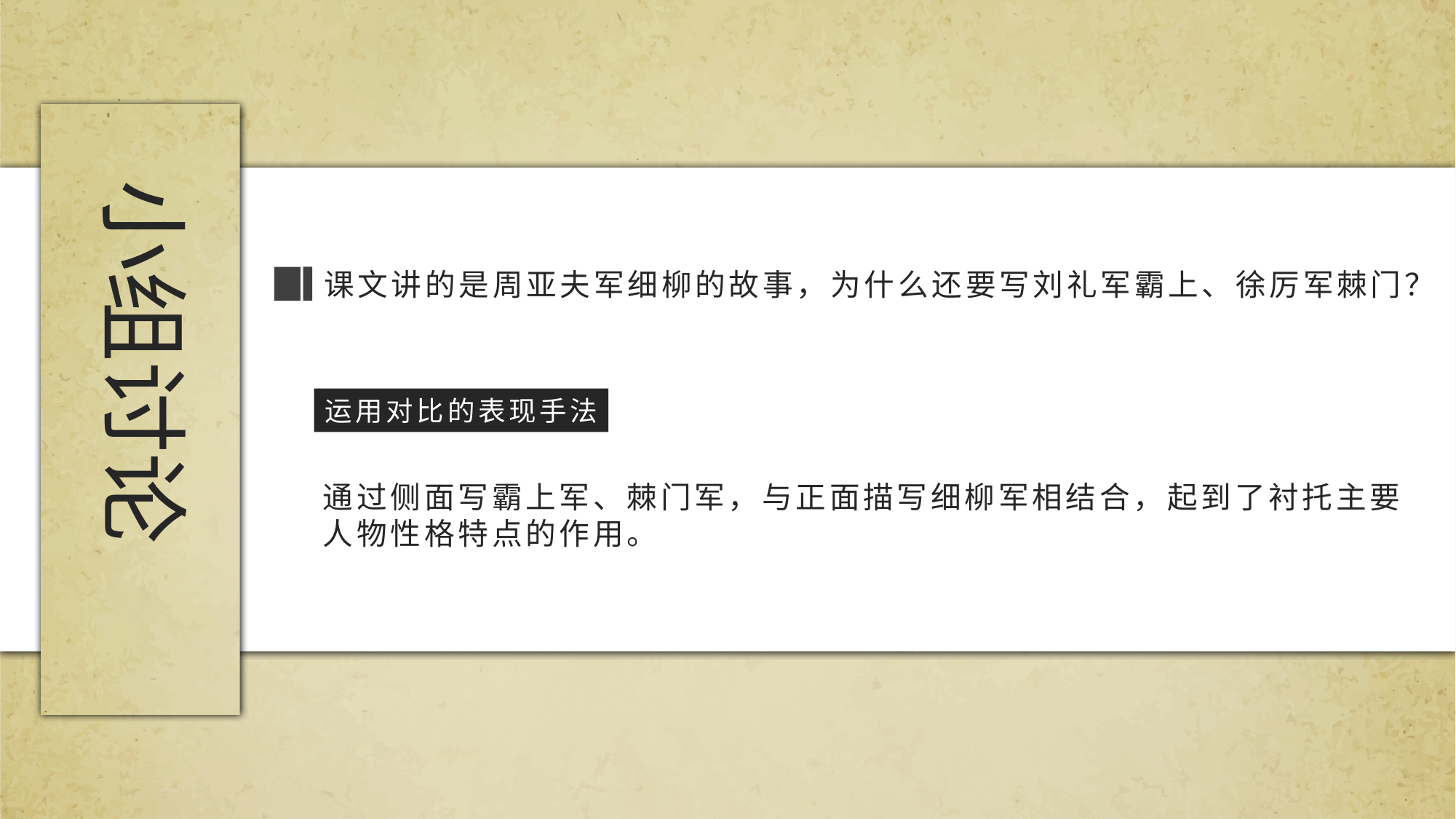

小组讨论
课文讲的是周亚夫军细柳的故事，为什么还要写刘礼军霸上、徐厉军棘门？

运用对比的表现手法
通过侧面写霸上军、棘门军，与正面描写细柳军相结合，起到了衬托主要人物性格特点的作用。